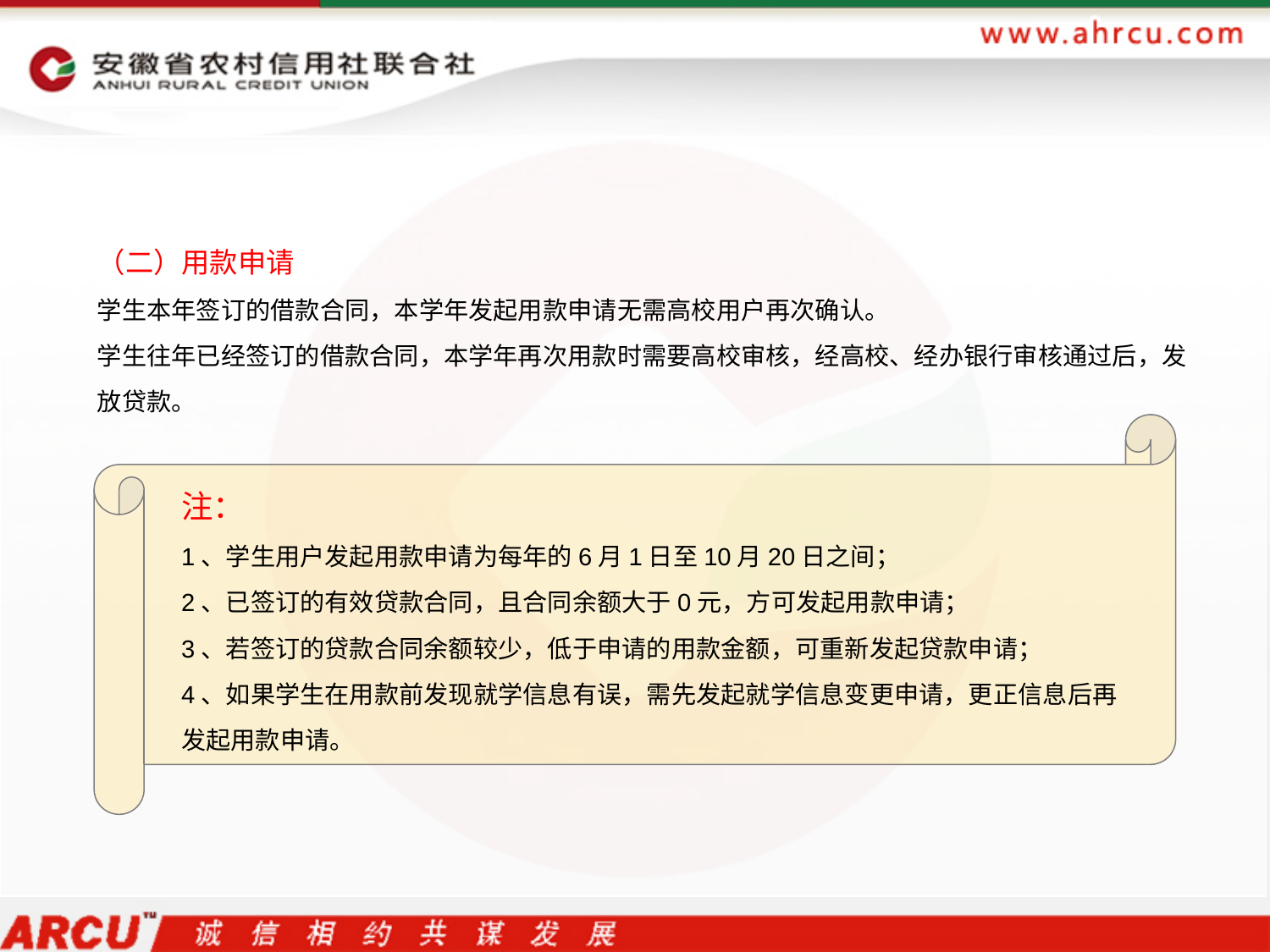

（二）用款申请
学生本年签订的借款合同，本学年发起用款申请无需高校用户再次确认。
学生往年已经签订的借款合同，本学年再次用款时需要高校审核，经高校、经办银行审核通过后，发放贷款。

注：
1、学生用户发起用款申请为每年的6月1日至10月20日之间；
2、已签订的有效贷款合同，且合同余额大于0元，方可发起用款申请；
3、若签订的贷款合同余额较少，低于申请的用款金额，可重新发起贷款申请；
4、如果学生在用款前发现就学信息有误，需先发起就学信息变更申请，更正信息后再发起用款申请。